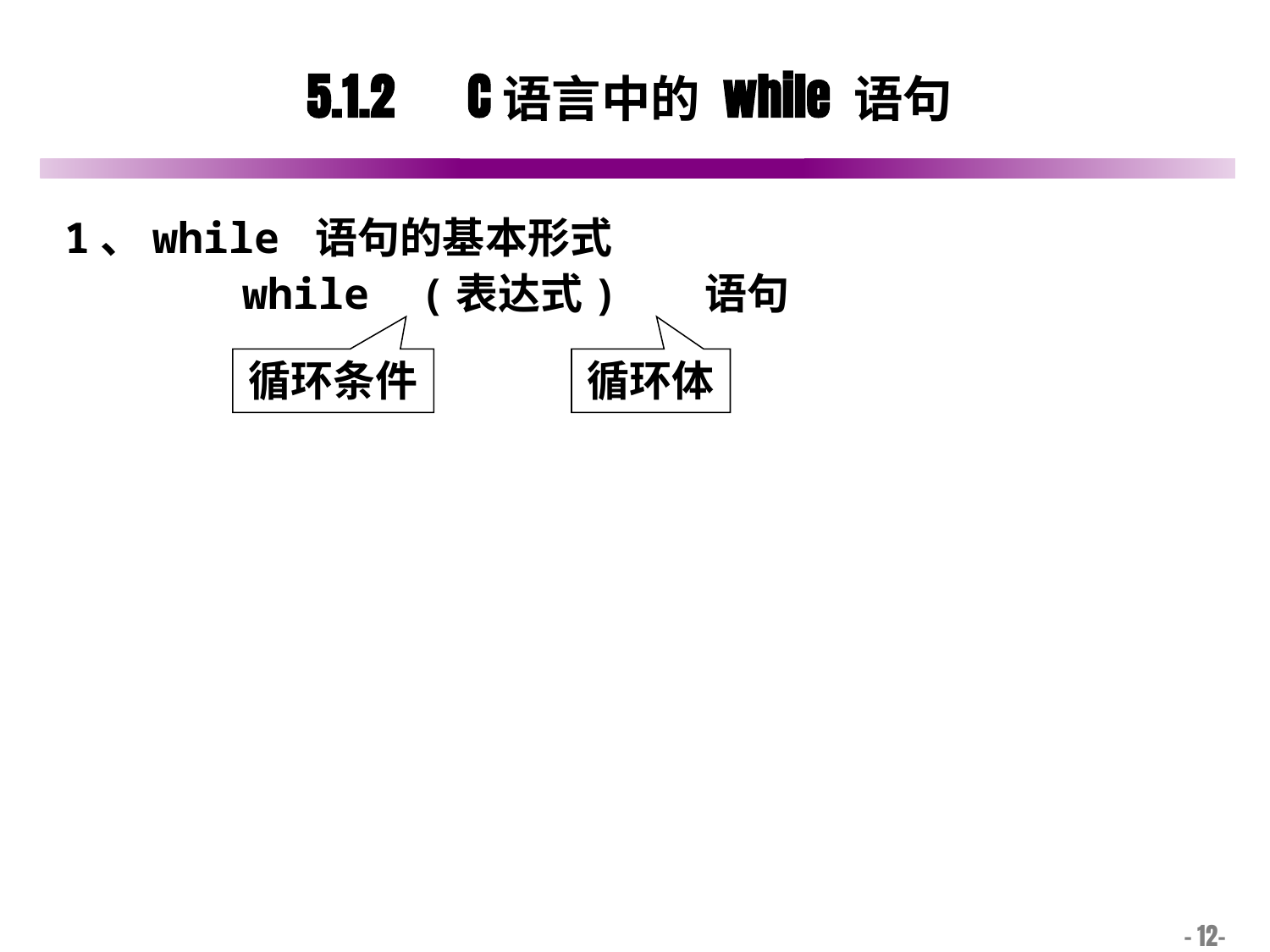

# 5.1.2　C语言中的 while 语句
1、while 语句的基本形式
       while  (表达式)   语句

循环条件
循环体
 - 12-